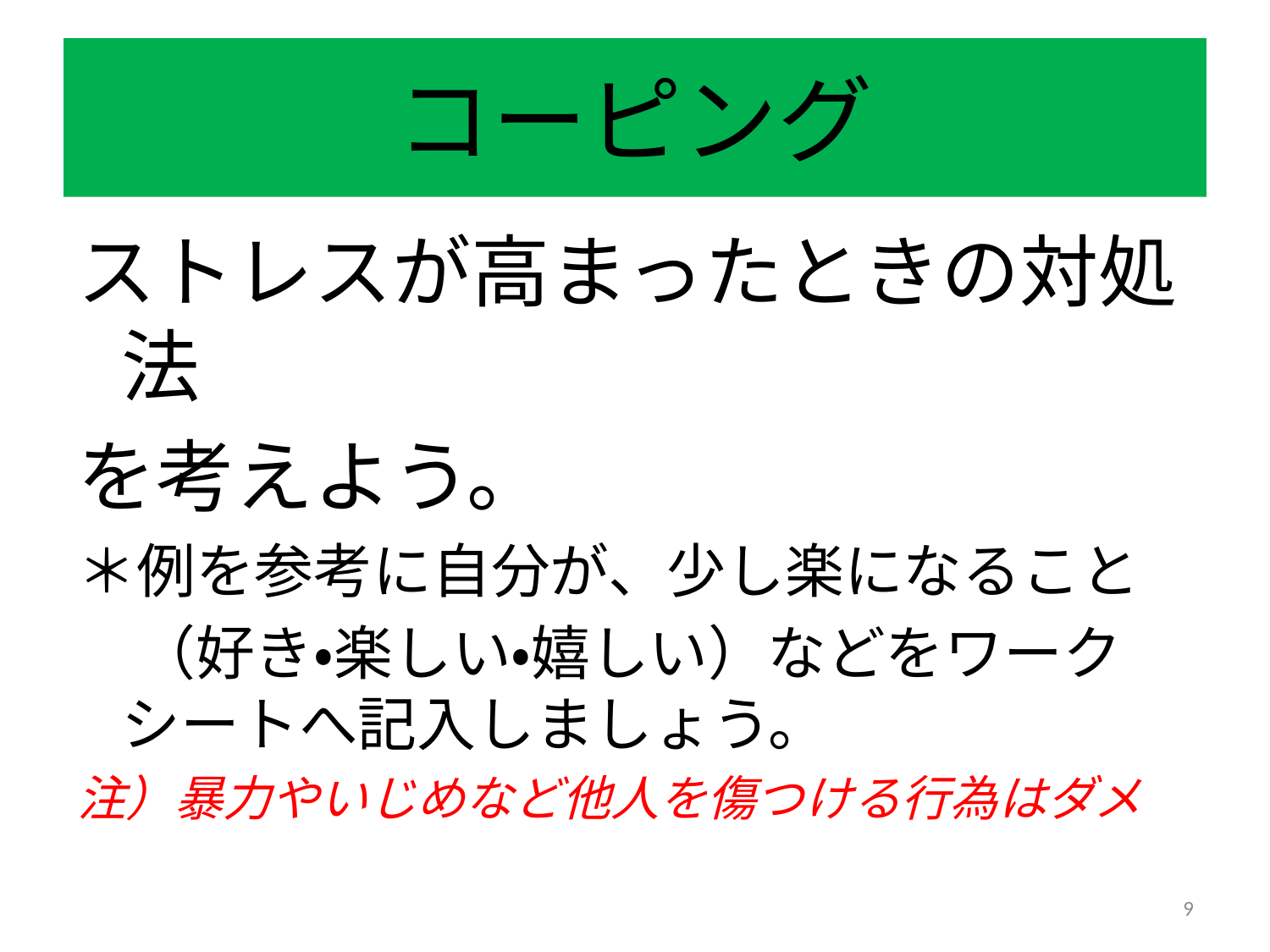

# コーピング
ストレスが高まったときの対処法
を考えよう。
＊例を参考に自分が、少し楽になること
　（好き・楽しい・嬉しい）などをワークシートへ記入しましょう。
注）暴力やいじめなど他人を傷つける行為はダメ
9